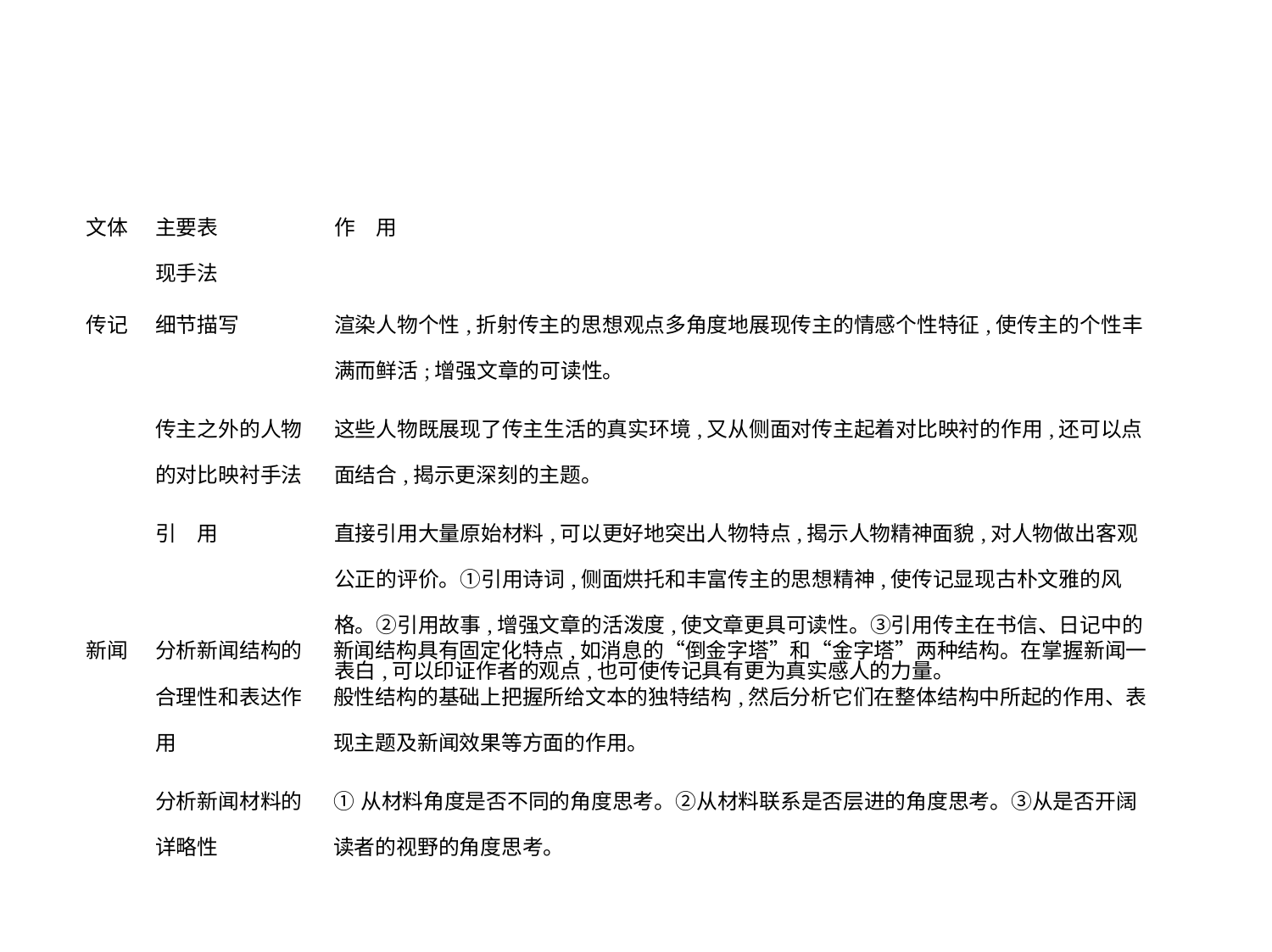

| 文体 | 主要表 现手法 | 作　用 |
| --- | --- | --- |
| 传记 | 细节描写 | 渲染人物个性,折射传主的思想观点多角度地展现传主的情感个性特征,使传主的个性丰满而鲜活;增强文章的可读性。 |
| --- | --- | --- |
|  | 传主之外的人物的对比映衬手法 | 这些人物既展现了传主生活的真实环境,又从侧面对传主起着对比映衬的作用,还可以点面结合,揭示更深刻的主题。 |
|  | 引　用 | 直接引用大量原始材料,可以更好地突出人物特点,揭示人物精神面貌,对人物做出客观公正的评价。①引用诗词,侧面烘托和丰富传主的思想精神,使传记显现古朴文雅的风格。②引用故事,增强文章的活泼度,使文章更具可读性。③引用传主在书信、日记中的表白,可以印证作者的观点,也可使传记具有更为真实感人的力量。 |
| 新闻 | 分析新闻结构的合理性和表达作用 | 新闻结构具有固定化特点,如消息的“倒金字塔”和“金字塔”两种结构。在掌握新闻一般性结构的基础上把握所给文本的独特结构,然后分析它们在整体结构中所起的作用、表现主题及新闻效果等方面的作用。 |
| --- | --- | --- |
|  | 分析新闻材料的 详略性 | ①从材料角度是否不同的角度思考。②从材料联系是否层进的角度思考。③从是否开阔读者的视野的角度思考。 |